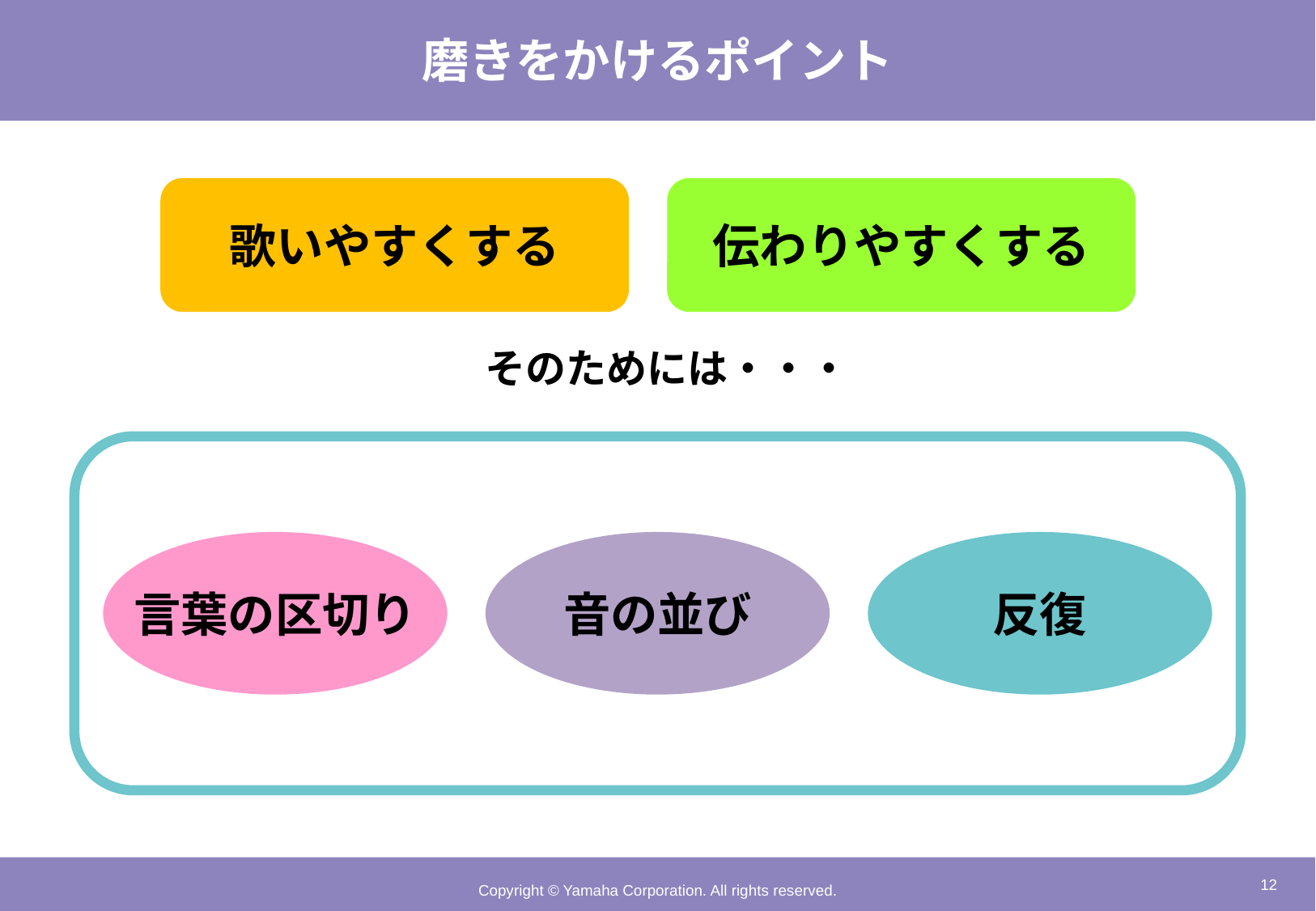

# 磨きをかけるポイント
歌いやすくする
伝わりやすくする
そのためには・・・

言葉の区切り
音の並び
反復
12